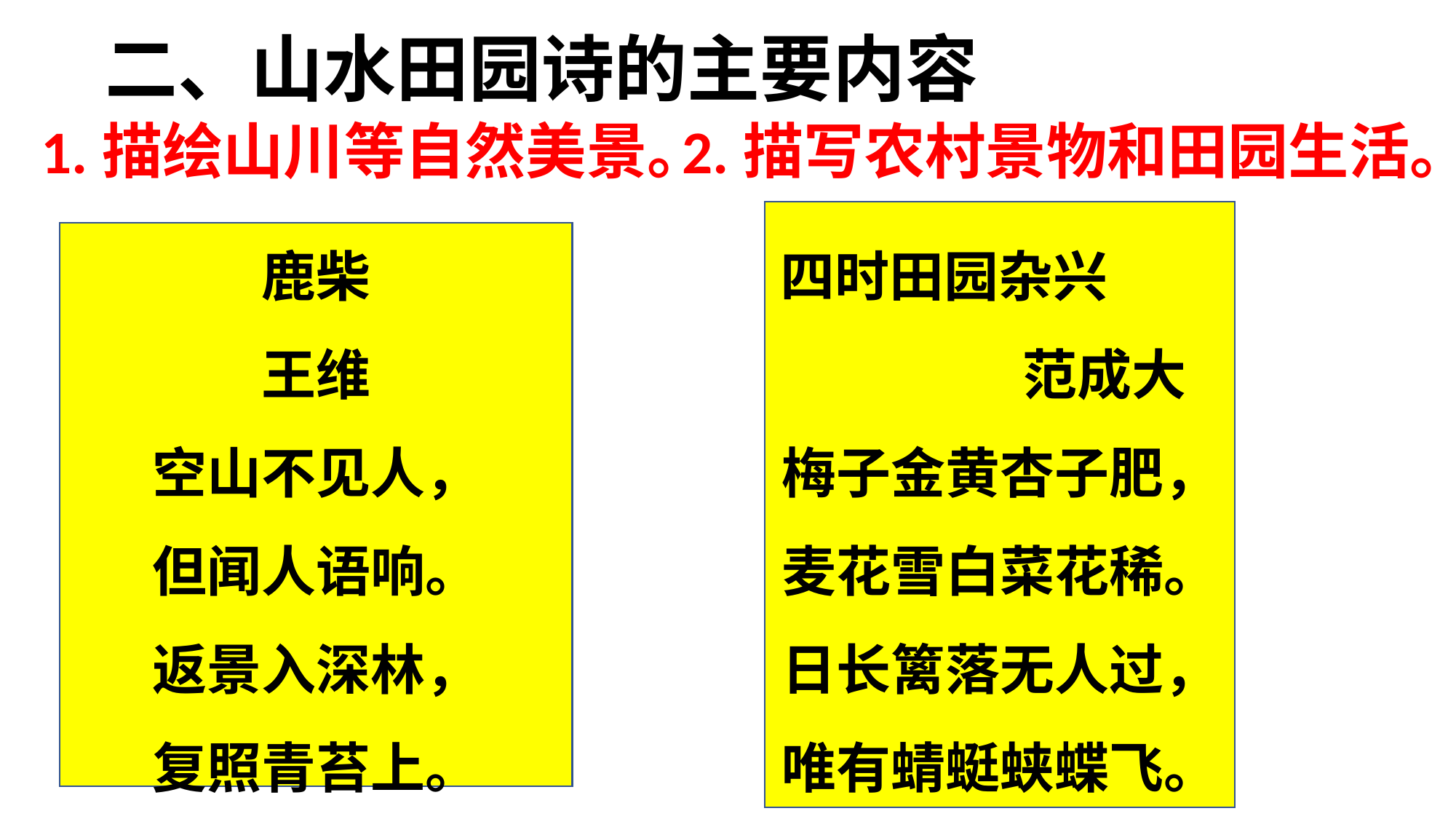

二、山水田园诗的主要内容
1.描绘山川等自然美景。
2.描写农村景物和田园生活。
四时田园杂兴                           范成大
梅子金黄杏子肥，
麦花雪白菜花稀。
日长篱落无人过，
唯有蜻蜓蛱蝶飞。
鹿柴
王维
空山不见人，
但闻人语响。
返景入深林，
复照青苔上。